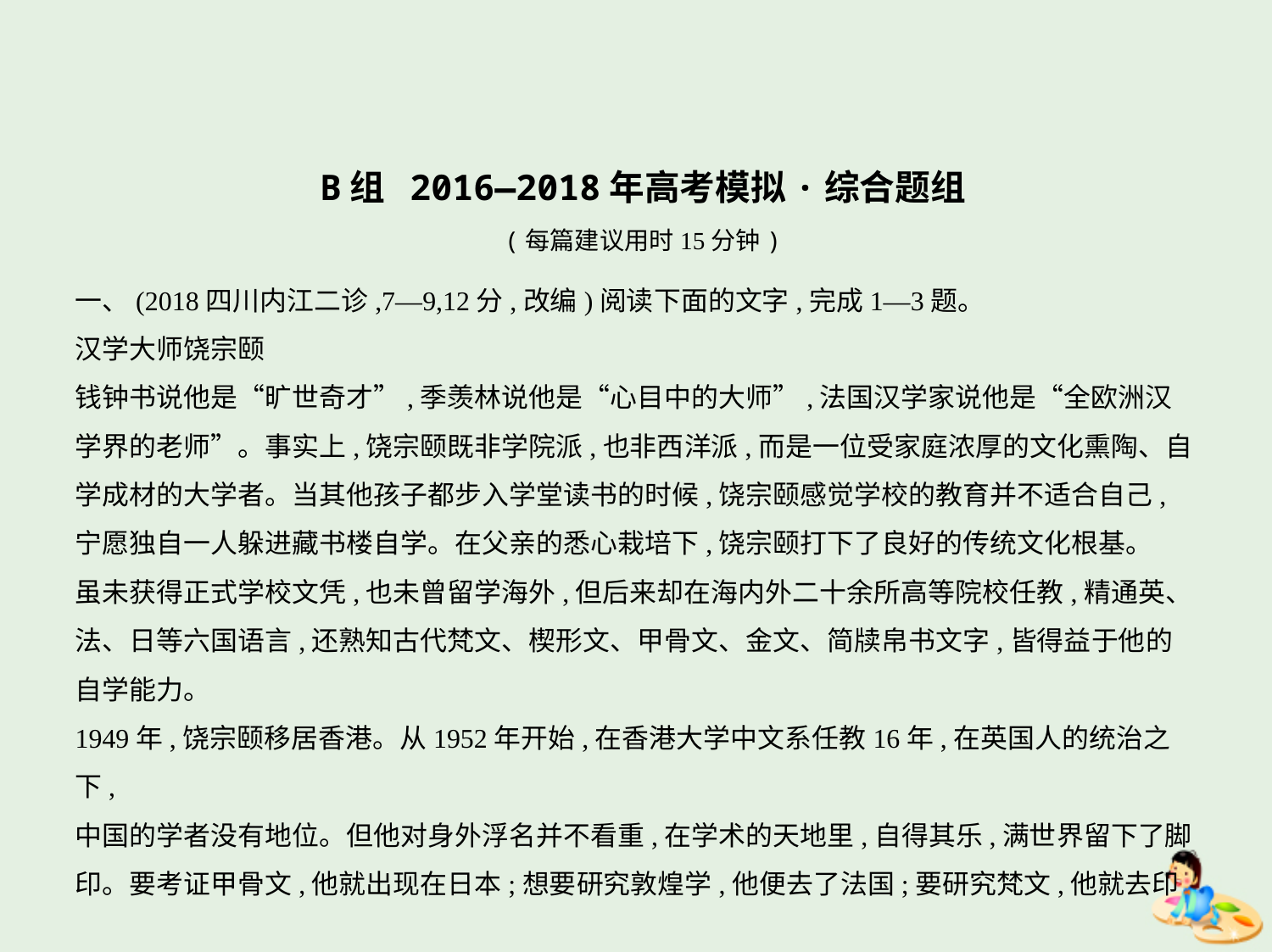

B组  2016—2018年高考模拟·综合题组
(每篇建议用时15分钟)
一、(2018四川内江二诊,7—9,12分,改编)阅读下面的文字,完成1—3题。
汉学大师饶宗颐
钱钟书说他是“旷世奇才”,季羡林说他是“心目中的大师”,法国汉学家说他是“全欧洲汉
学界的老师”。事实上,饶宗颐既非学院派,也非西洋派,而是一位受家庭浓厚的文化熏陶、自
学成材的大学者。当其他孩子都步入学堂读书的时候,饶宗颐感觉学校的教育并不适合自己,
宁愿独自一人躲进藏书楼自学。在父亲的悉心栽培下,饶宗颐打下了良好的传统文化根基。
虽未获得正式学校文凭,也未曾留学海外,但后来却在海内外二十余所高等院校任教,精通英、
法、日等六国语言,还熟知古代梵文、楔形文、甲骨文、金文、简牍帛书文字,皆得益于他的
自学能力。
1949年,饶宗颐移居香港。从1952年开始,在香港大学中文系任教16年,在英国人的统治之下,
中国的学者没有地位。但他对身外浮名并不看重,在学术的天地里,自得其乐,满世界留下了脚
印。要考证甲骨文,他就出现在日本;想要研究敦煌学,他便去了法国;要研究梵文,他就去印